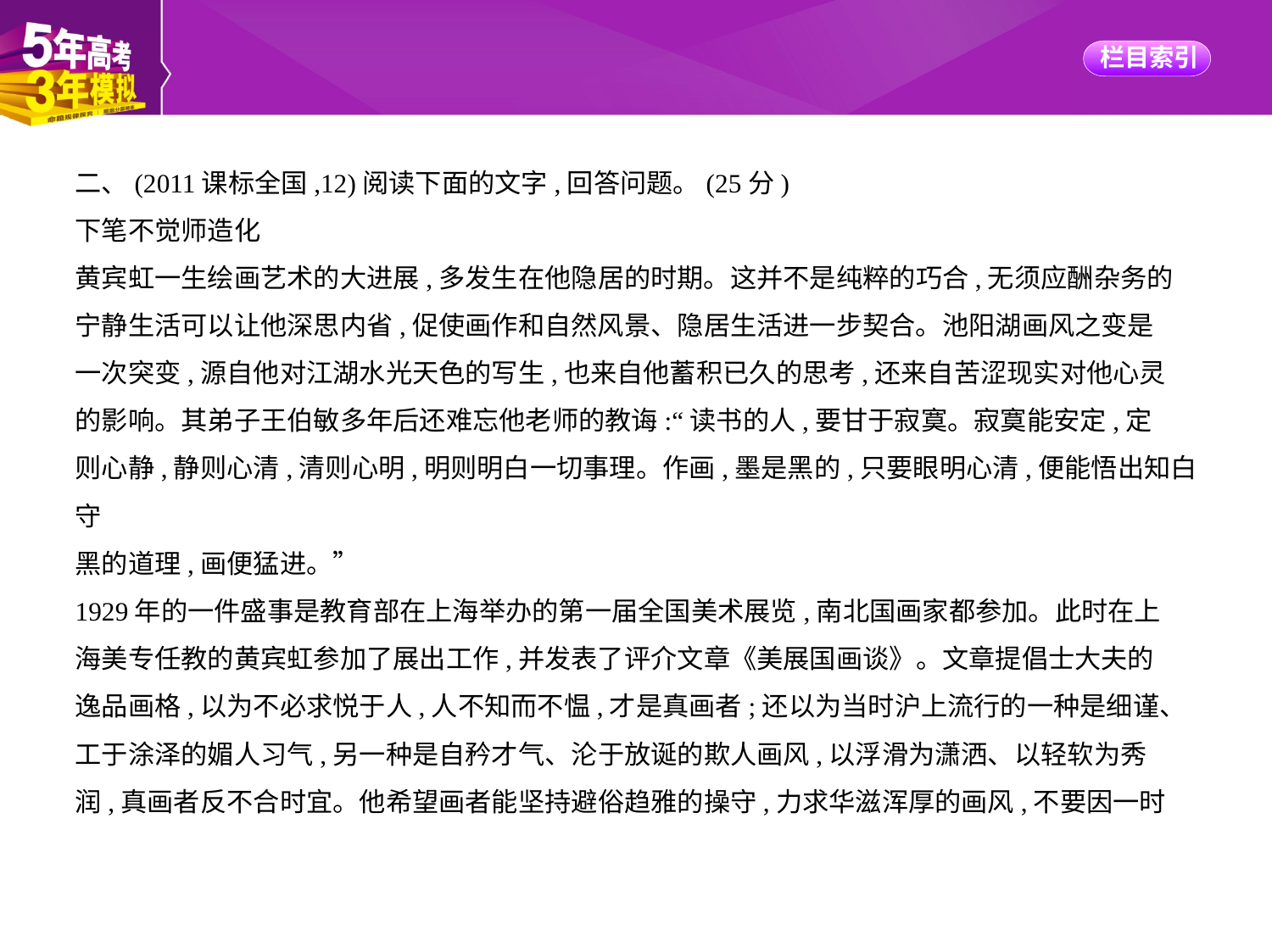

二、(2011课标全国,12)阅读下面的文字,回答问题。(25分)
下笔不觉师造化
黄宾虹一生绘画艺术的大进展,多发生在他隐居的时期。这并不是纯粹的巧合,无须应酬杂务的
宁静生活可以让他深思内省,促使画作和自然风景、隐居生活进一步契合。池阳湖画风之变是
一次突变,源自他对江湖水光天色的写生,也来自他蓄积已久的思考,还来自苦涩现实对他心灵
的影响。其弟子王伯敏多年后还难忘他老师的教诲:“读书的人,要甘于寂寞。寂寞能安定,定
则心静,静则心清,清则心明,明则明白一切事理。作画,墨是黑的,只要眼明心清,便能悟出知白守
黑的道理,画便猛进。”
1929年的一件盛事是教育部在上海举办的第一届全国美术展览,南北国画家都参加。此时在上
海美专任教的黄宾虹参加了展出工作,并发表了评介文章《美展国画谈》。文章提倡士大夫的
逸品画格,以为不必求悦于人,人不知而不愠,才是真画者;还以为当时沪上流行的一种是细谨、
工于涂泽的媚人习气,另一种是自矜才气、沦于放诞的欺人画风,以浮滑为潇洒、以轻软为秀
润,真画者反不合时宜。他希望画者能坚持避俗趋雅的操守,力求华滋浑厚的画风,不要因一时